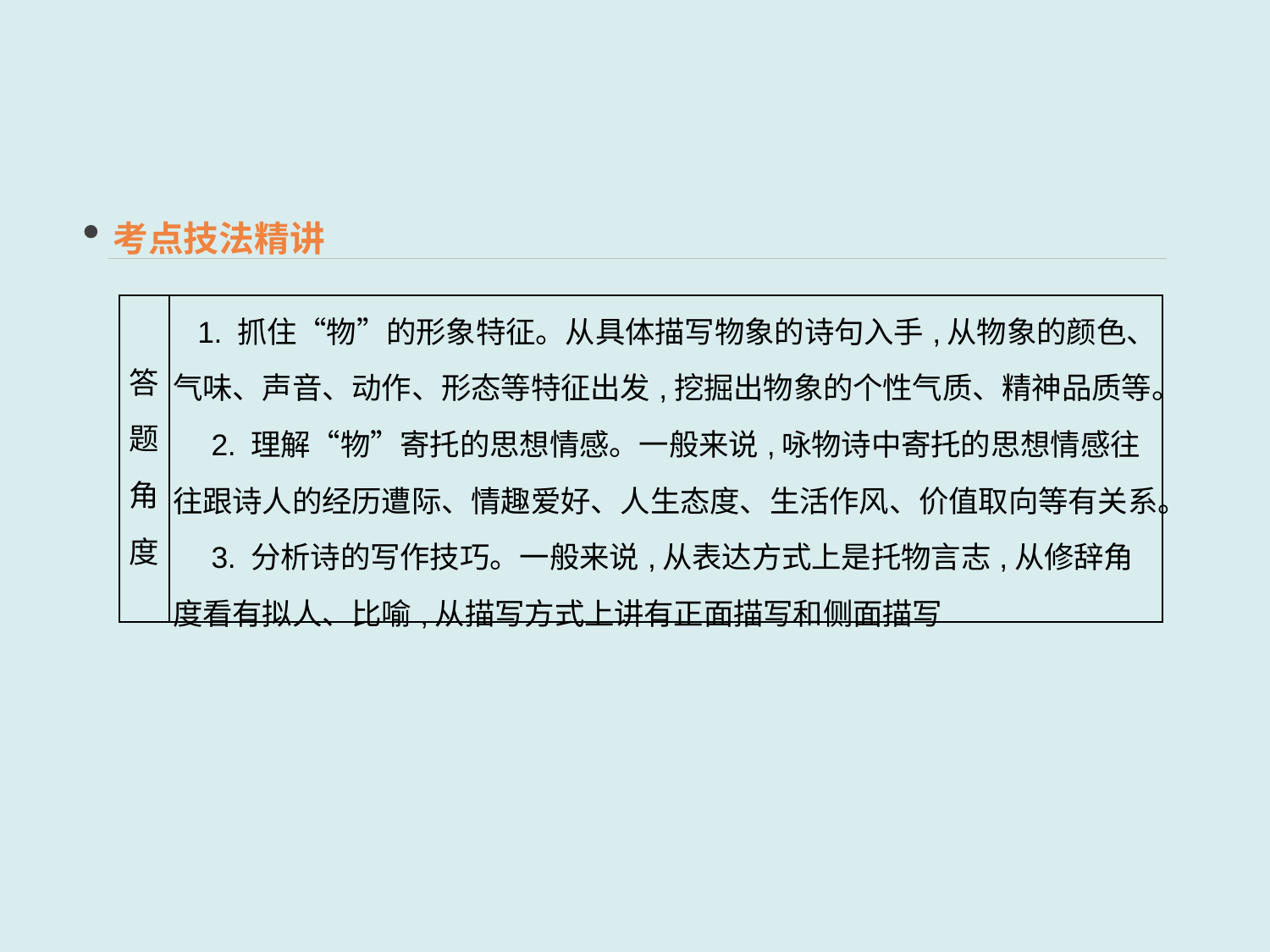

考点技法精讲

| 答题角度 | 1. 抓住“物”的形象特征。从具体描写物象的诗句入手,从物象的颜色、气味、声音、动作、形态等特征出发,挖掘出物象的个性气质、精神品质等。 　2. 理解“物”寄托的思想情感。一般来说,咏物诗中寄托的思想情感往往跟诗人的经历遭际、情趣爱好、人生态度、生活作风、价值取向等有关系。 　3. 分析诗的写作技巧。一般来说,从表达方式上是托物言志,从修辞角度看有拟人、比喻,从描写方式上讲有正面描写和侧面描写 |
| --- | --- |